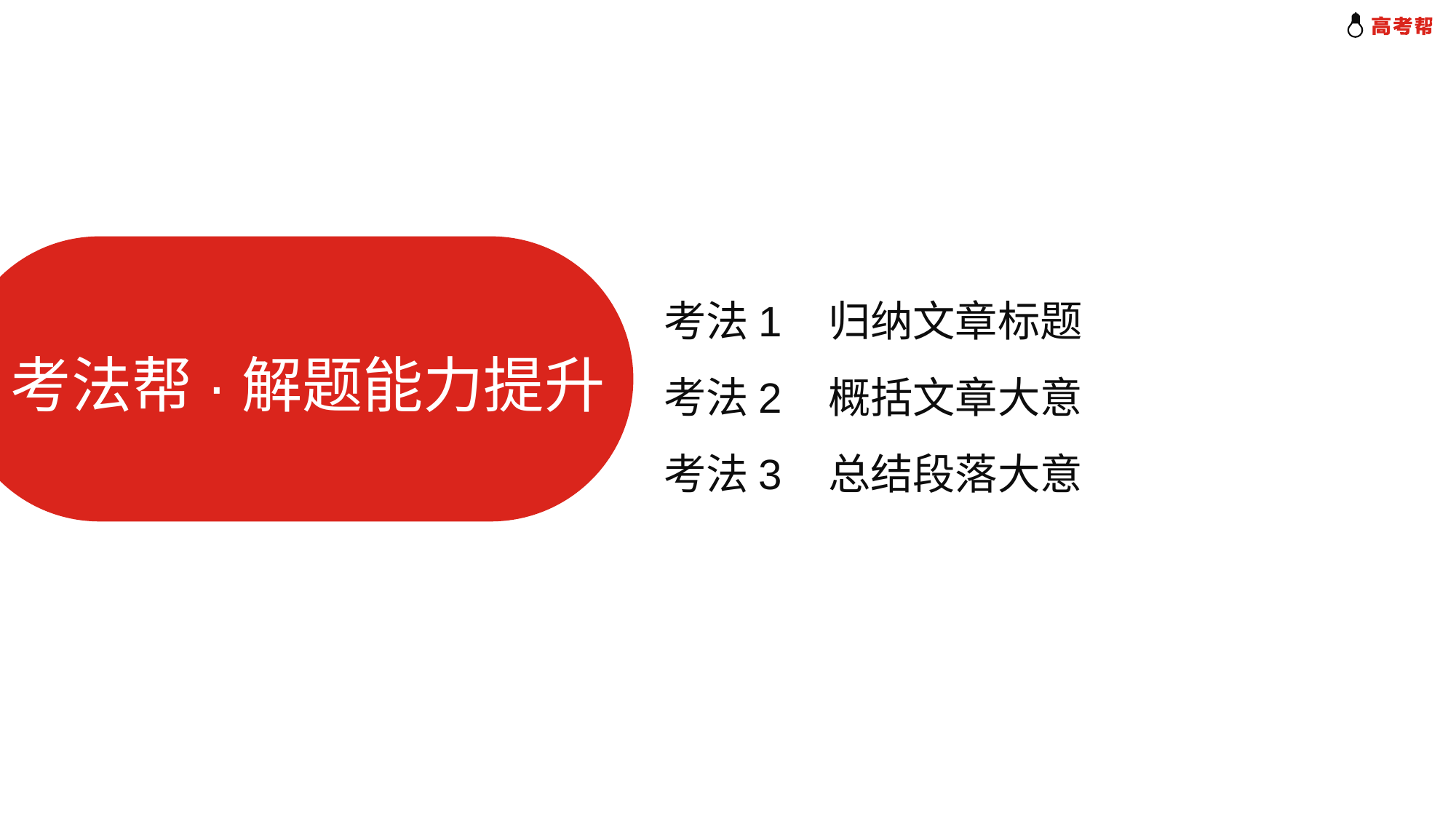

考法1   归纳文章标题
考法2   概括文章大意
考法3   总结段落大意
考法帮·解题能力提升